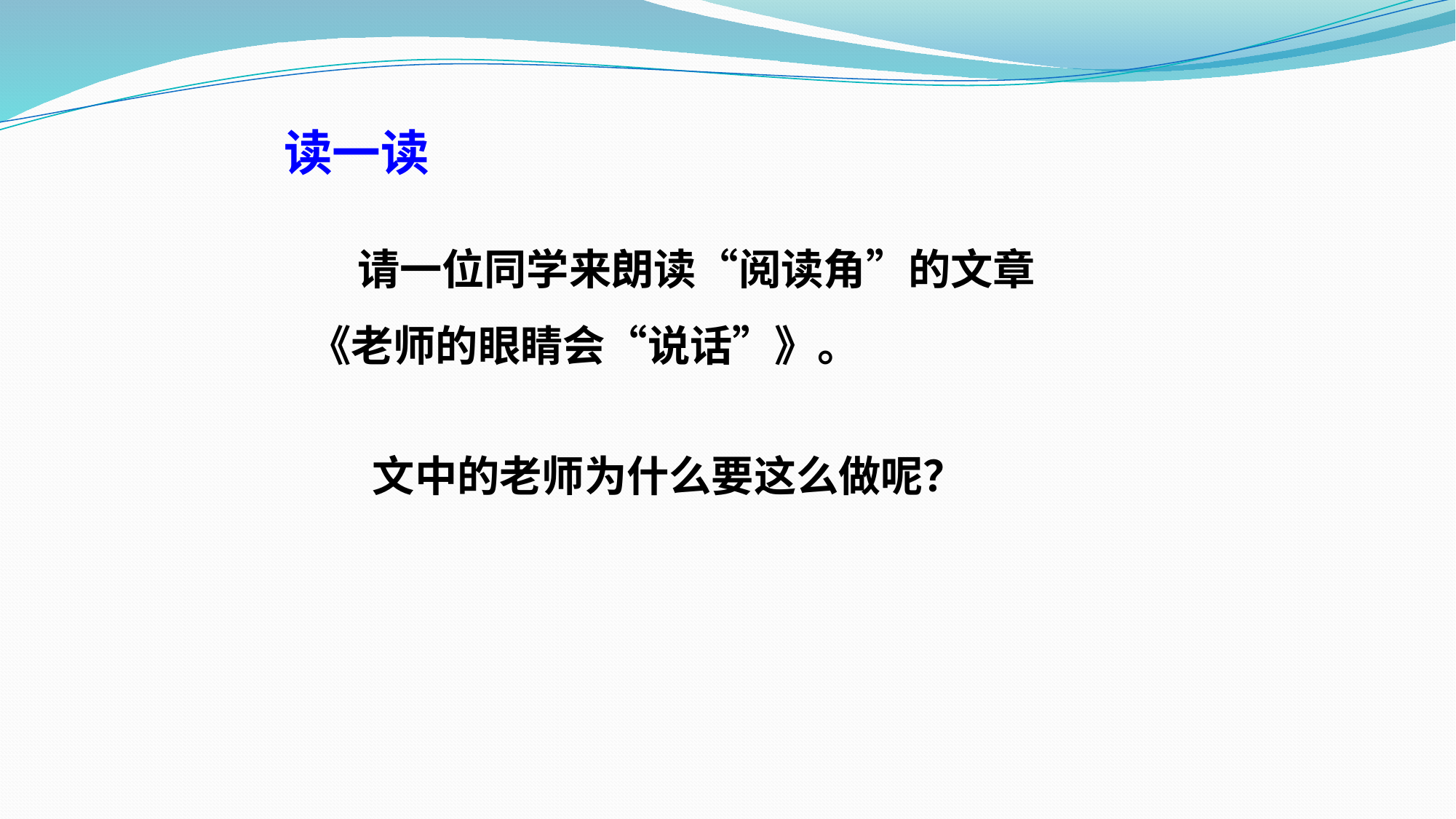

读一读
    请一位同学来朗读“阅读角”的文章《老师的眼睛会“说话”》。
文中的老师为什么要这么做呢？